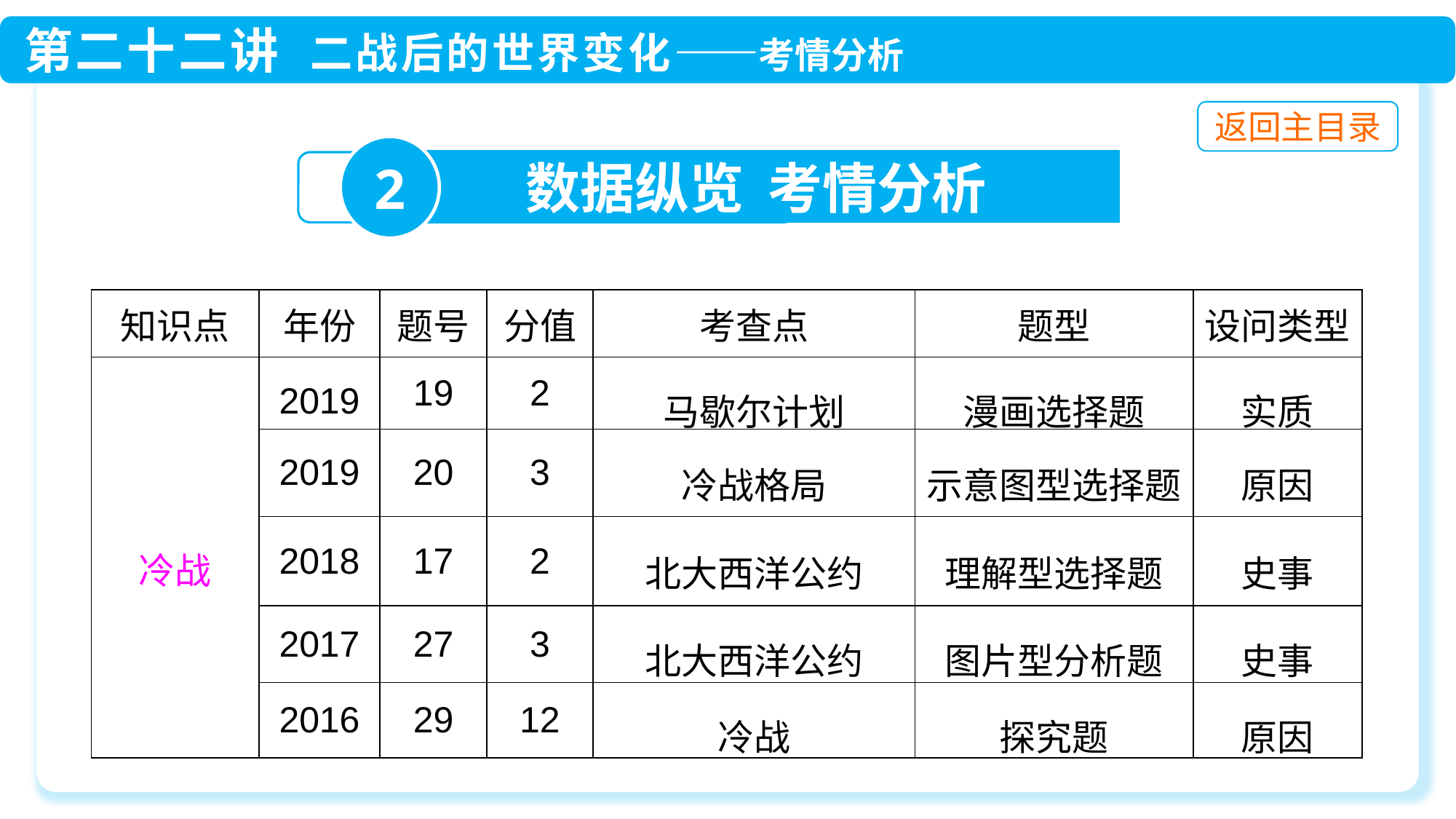

2
数据纵览  考情分析

| 知识点 | 年份 | 题号 | 分值 | 考查点 | 题型 | 设问类型 |
| --- | --- | --- | --- | --- | --- | --- |
| 冷战 | 2019 | 19 | 2 | 马歇尔计划 | 漫画选择题 | 实质 |
|  | 2019 | 20 | 3 | 冷战格局 | 示意图型选择题 | 原因 |
|  | 2018 | 17 | 2 | 北大西洋公约 | 理解型选择题 | 史事 |
|  | 2017 | 27 | 3 | 北大西洋公约 | 图片型分析题 | 史事 |
|  | 2016 | 29 | 12 | 冷战 | 探究题 | 原因 |